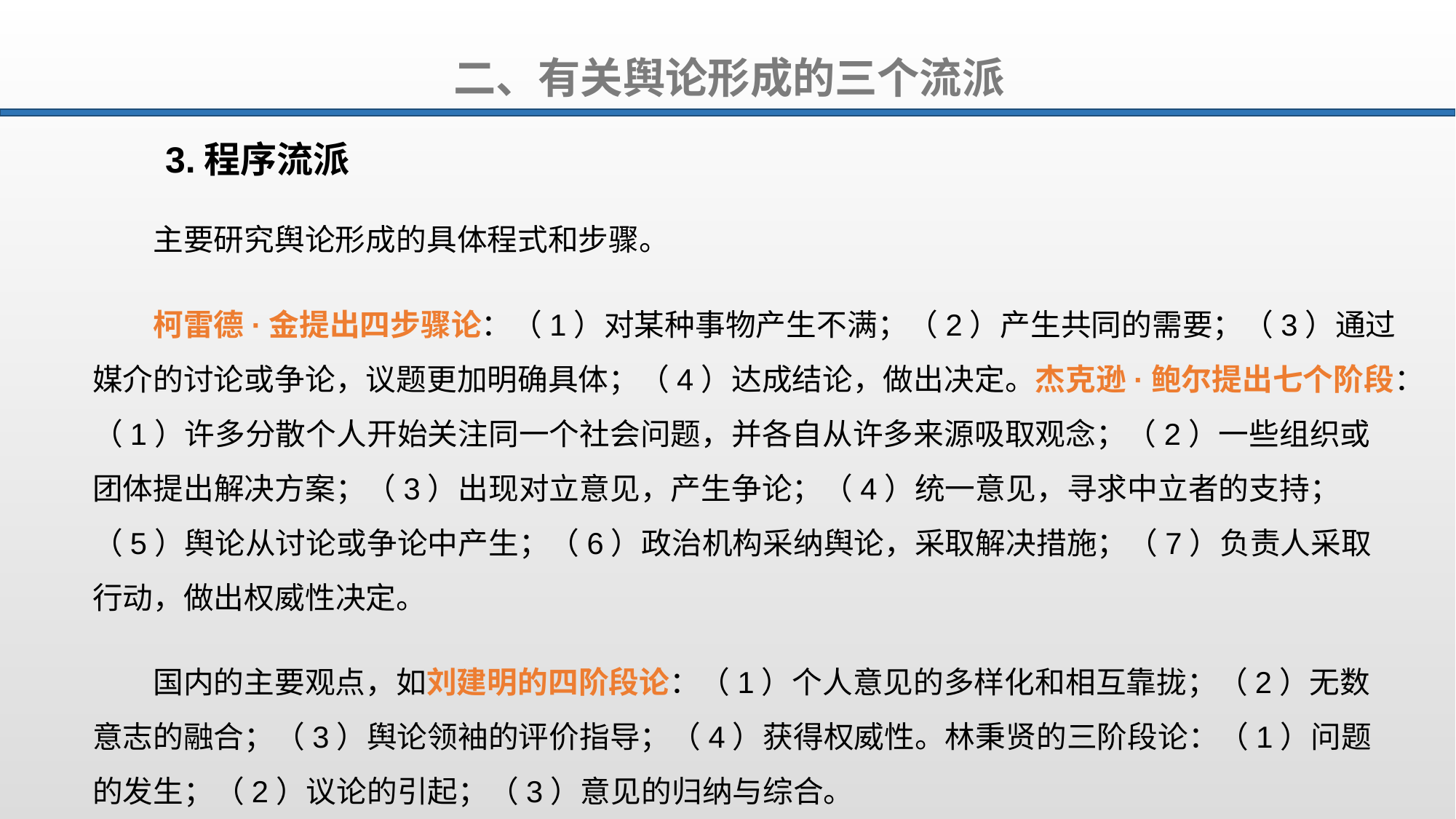

二、有关舆论形成的三个流派

3.程序流派
主要研究舆论形成的具体程式和步骤。
柯雷德·金提出四步骤论：（1）对某种事物产生不满；（2）产生共同的需要；（3）通过媒介的讨论或争论，议题更加明确具体；（4）达成结论，做出决定。杰克逊·鲍尔提出七个阶段：（1）许多分散个人开始关注同一个社会问题，并各自从许多来源吸取观念；（2）一些组织或团体提出解决方案；（3）出现对立意见，产生争论；（4）统一意见，寻求中立者的支持；（5）舆论从讨论或争论中产生；（6）政治机构采纳舆论，采取解决措施；（7）负责人采取行动，做出权威性决定。
国内的主要观点，如刘建明的四阶段论：（1）个人意见的多样化和相互靠拢；（2）无数意志的融合；（3）舆论领袖的评价指导；（4）获得权威性。林秉贤的三阶段论：（1）问题的发生；（2）议论的引起；（3）意见的归纳与综合。